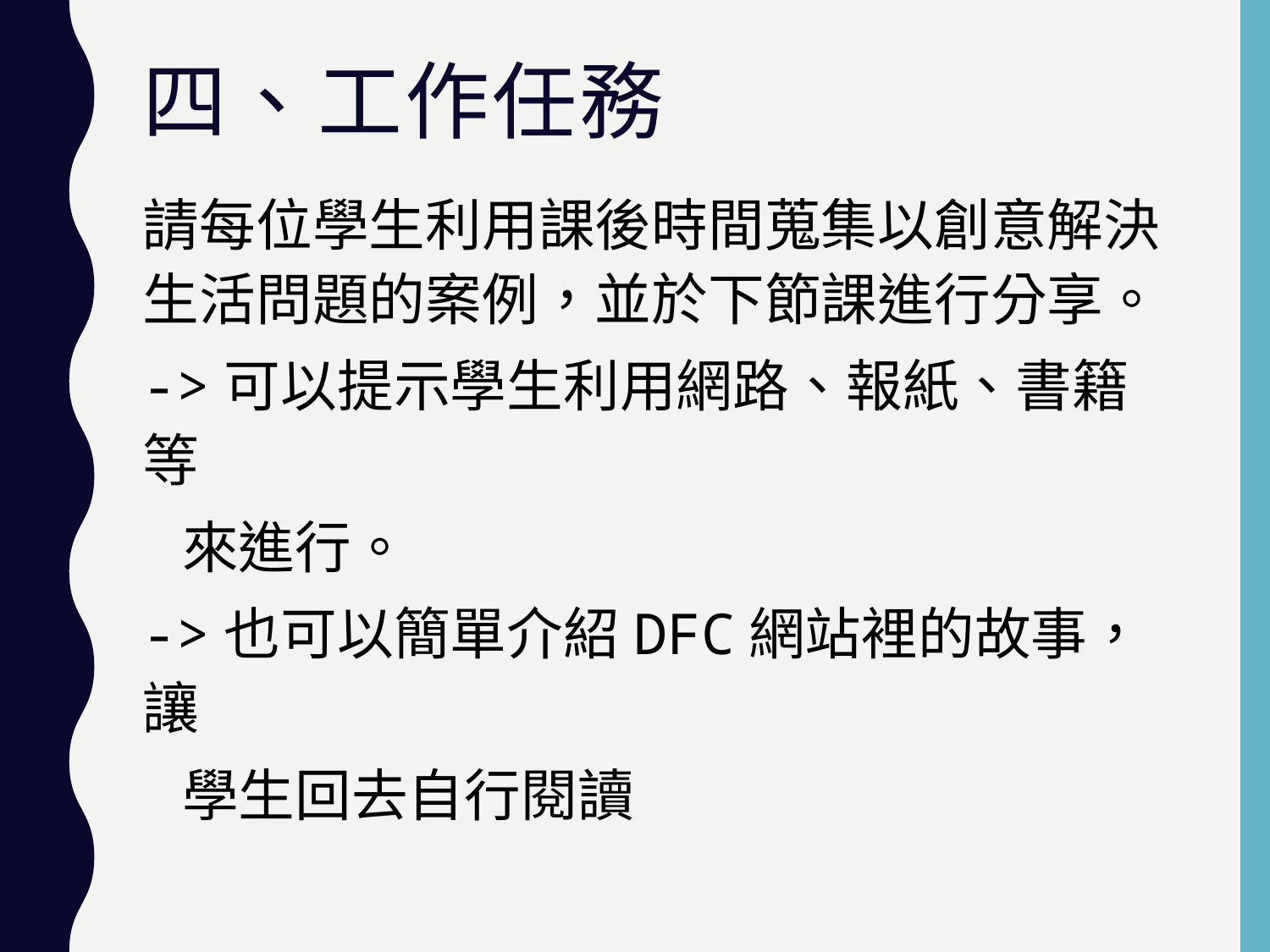

# 四、工作任務
請每位學生利用課後時間蒐集以創意解決生活問題的案例，並於下節課進行分享。
->可以提示學生利用網路、報紙、書籍等
  來進行。
->也可以簡單介紹DFC網站裡的故事，讓
  學生回去自行閱讀